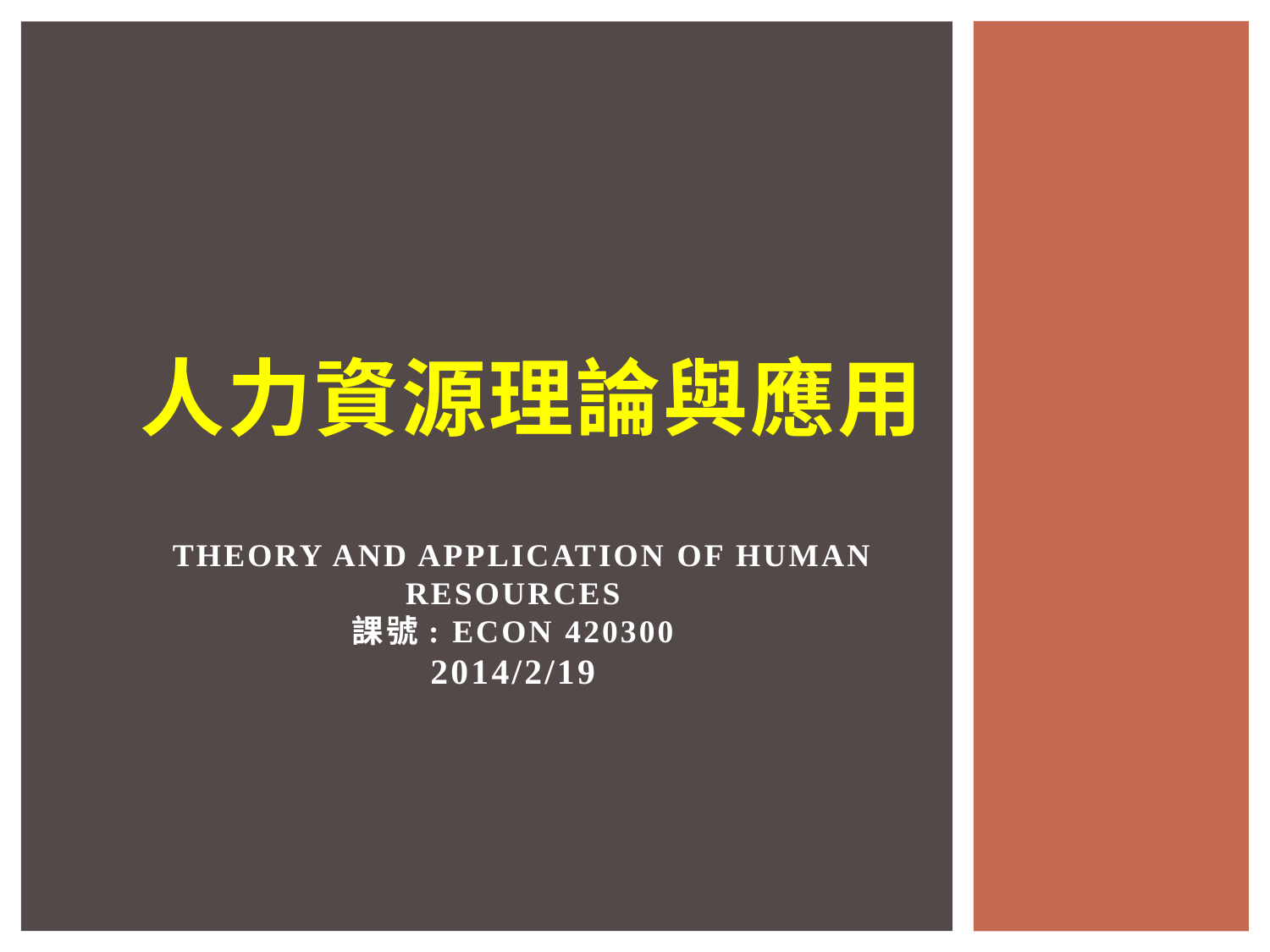

# 人力資源理論與應用 Theory and Application of Human Resources 課號: ECON 420300 2014/2/19